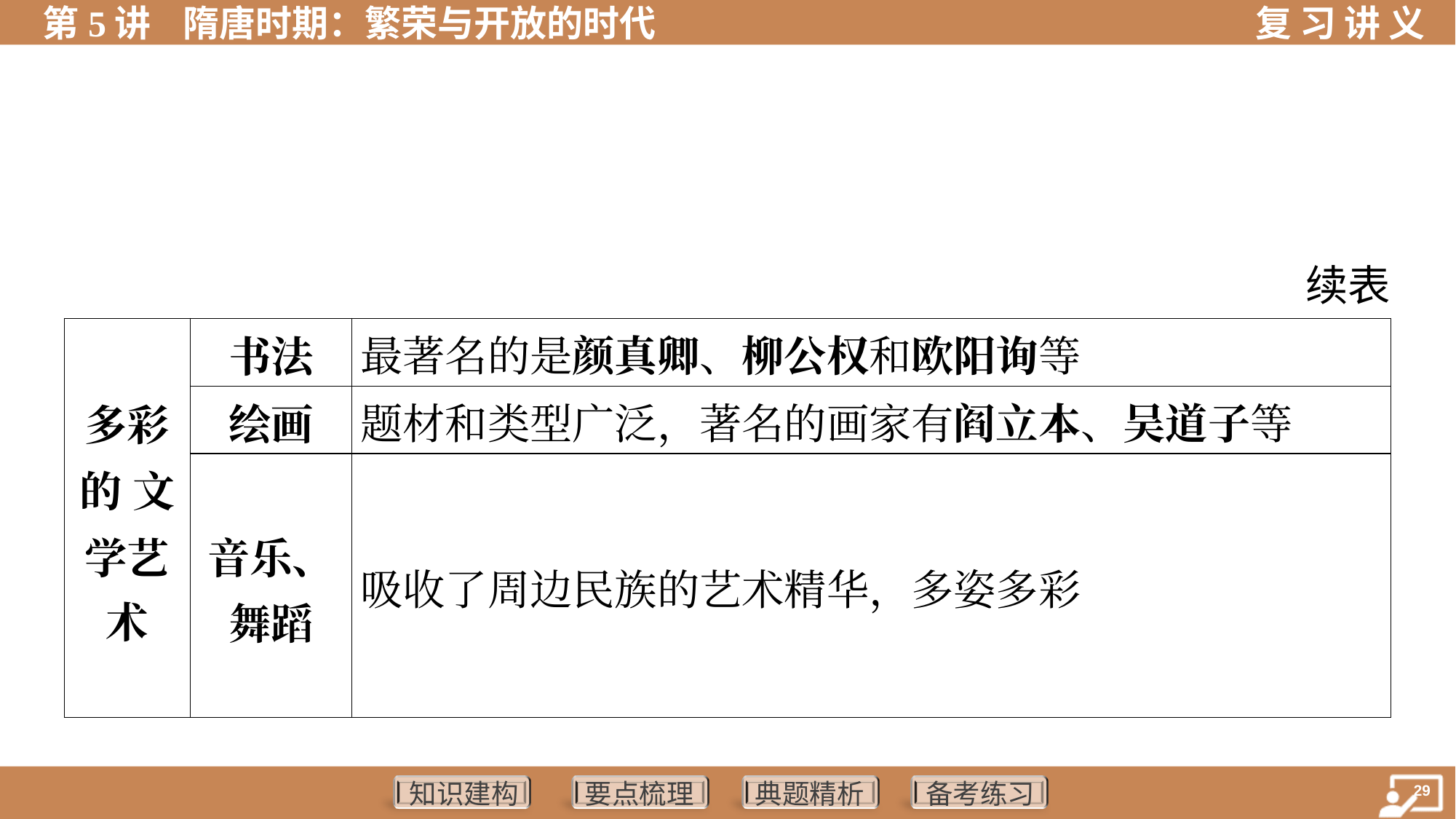

续表
| 多彩 的 文 学艺 术 | 书法 | 最著名的是颜真卿、柳公权和欧阳询等 |  |
| --- | --- | --- | --- |
|  | 绘画 | 题材和类型广泛，著名的画家有阎立本、吴道子等 |  |
|  | 音乐、 舞蹈 | 吸收了周边民族的艺术精华，多姿多彩 |  |